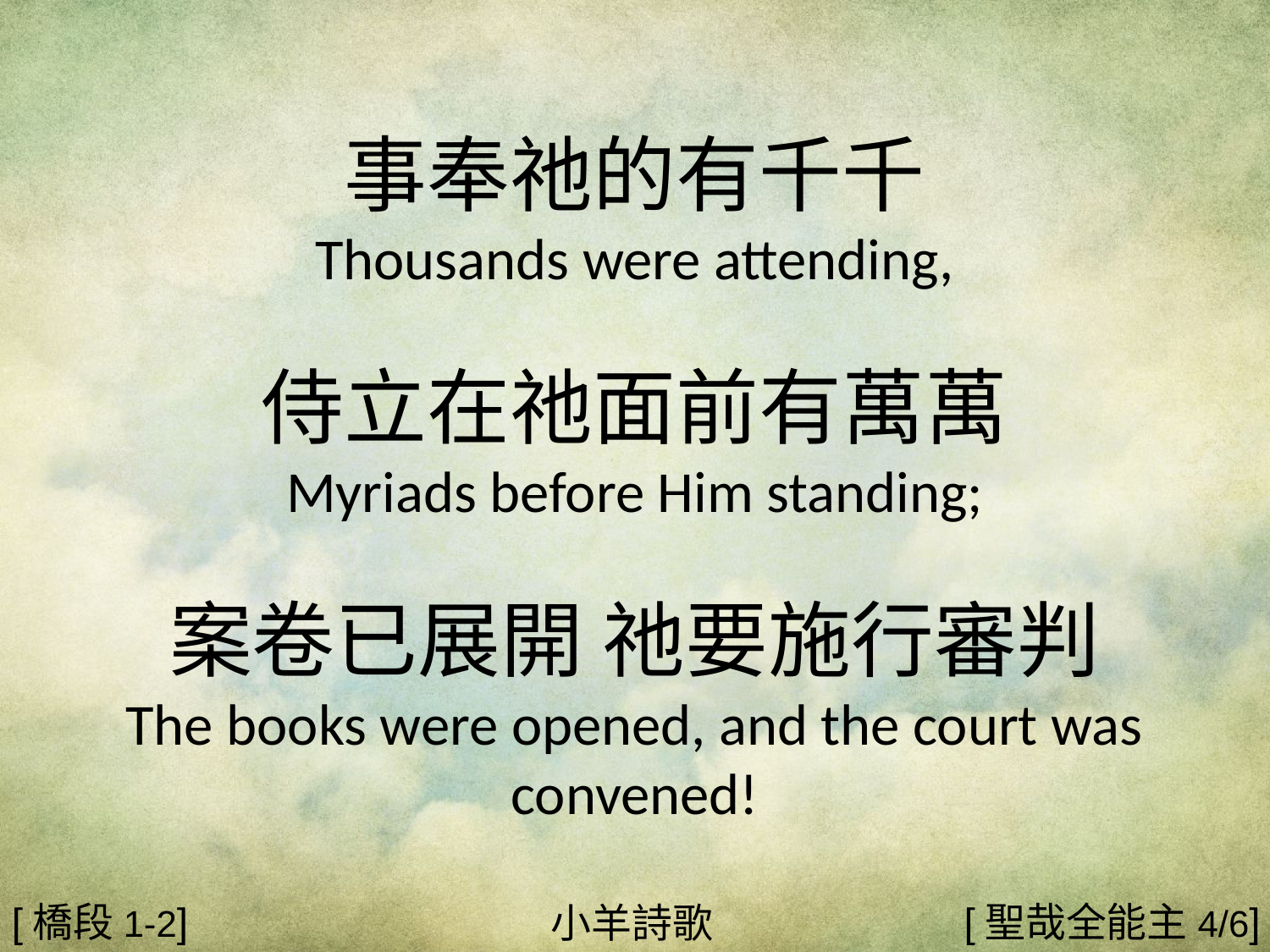

事奉祂的有千千
Thousands were attending,

侍立在祂面前有萬萬
Myriads before Him standing;

案卷已展開 祂要施行審判
The books were opened, and the court was convened!

#

[橋段1-2]
[聖哉全能主4/6]
小羊詩歌